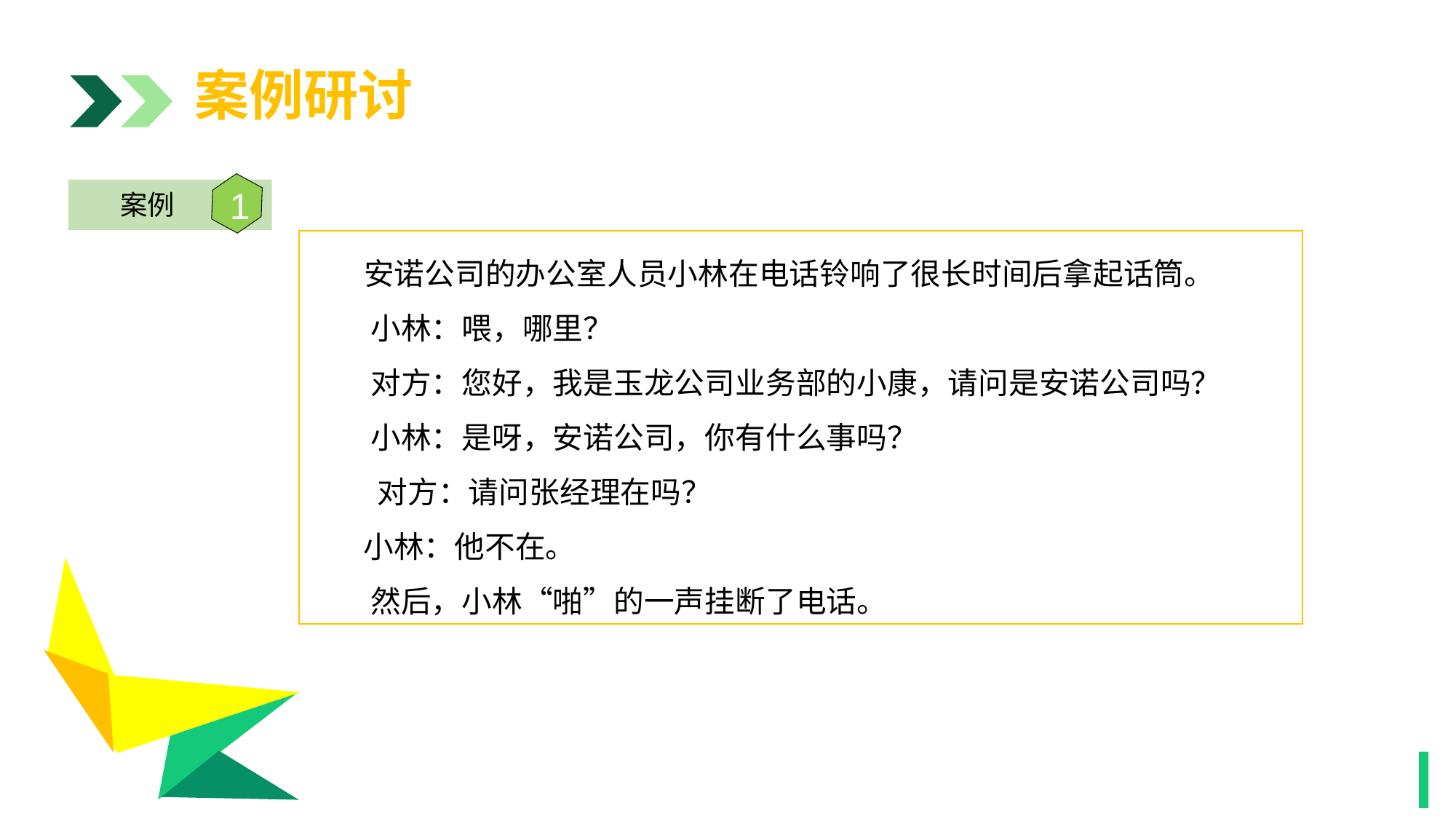

案例研讨

1

案例
       安诺公司的办公室人员小林在电话铃响了很长时间后拿起话筒。
        小林：喂，哪里？
        对方：您好，我是玉龙公司业务部的小康，请问是安诺公司吗？
        小林：是呀，安诺公司，你有什么事吗？
         对方：请问张经理在吗？
        小林：他不在。
        然后，小林“啪”的一声挂断了电话。
1

1
3